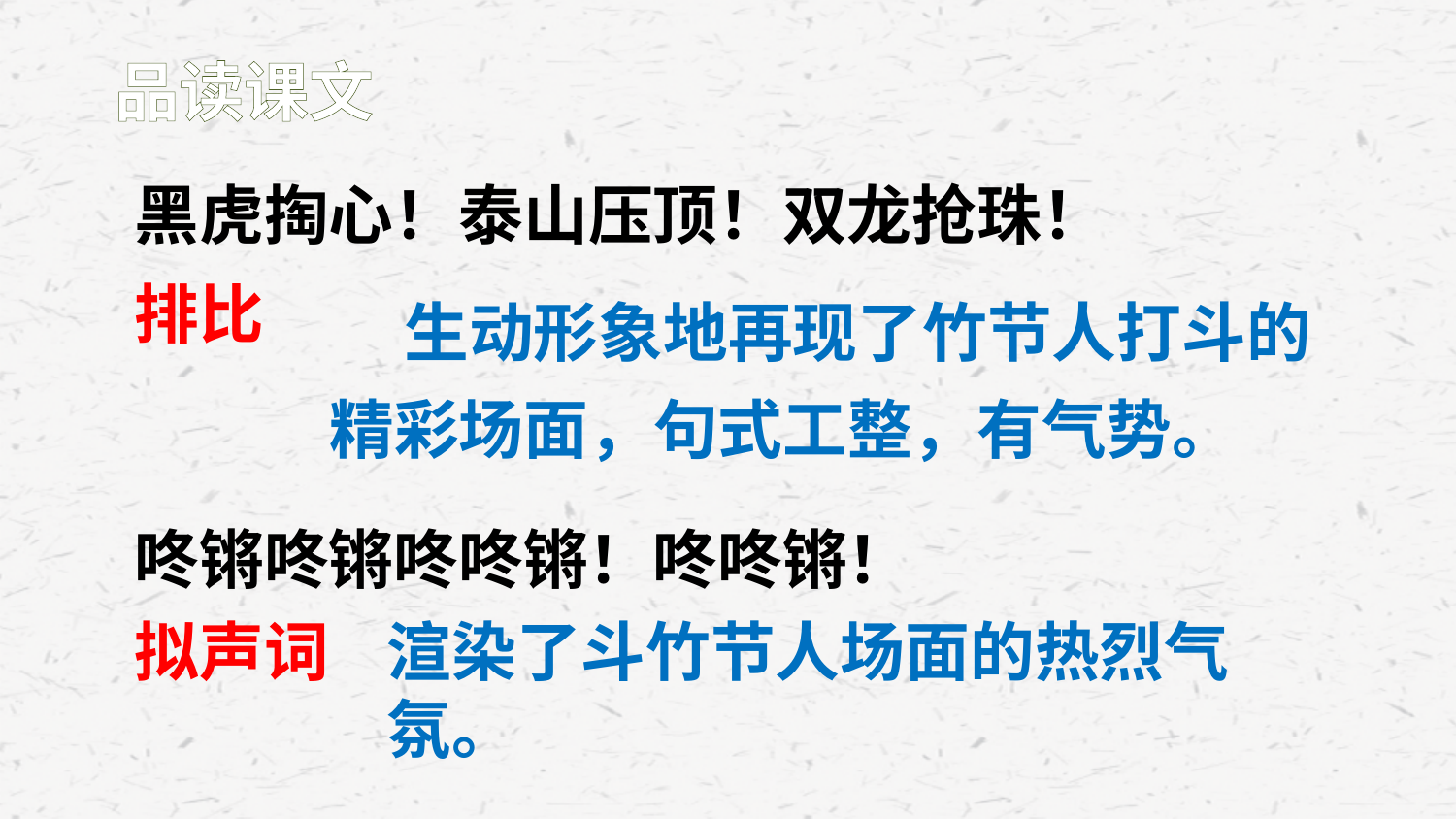

品读课文
黑虎掏心！泰山压顶！双龙抢珠！
    生动形象地再现了竹节人打斗的精彩场面，句式工整，有气势。
排比
咚锵咚锵咚咚锵！咚咚锵！
拟声词
渲染了斗竹节人场面的热烈气氛。